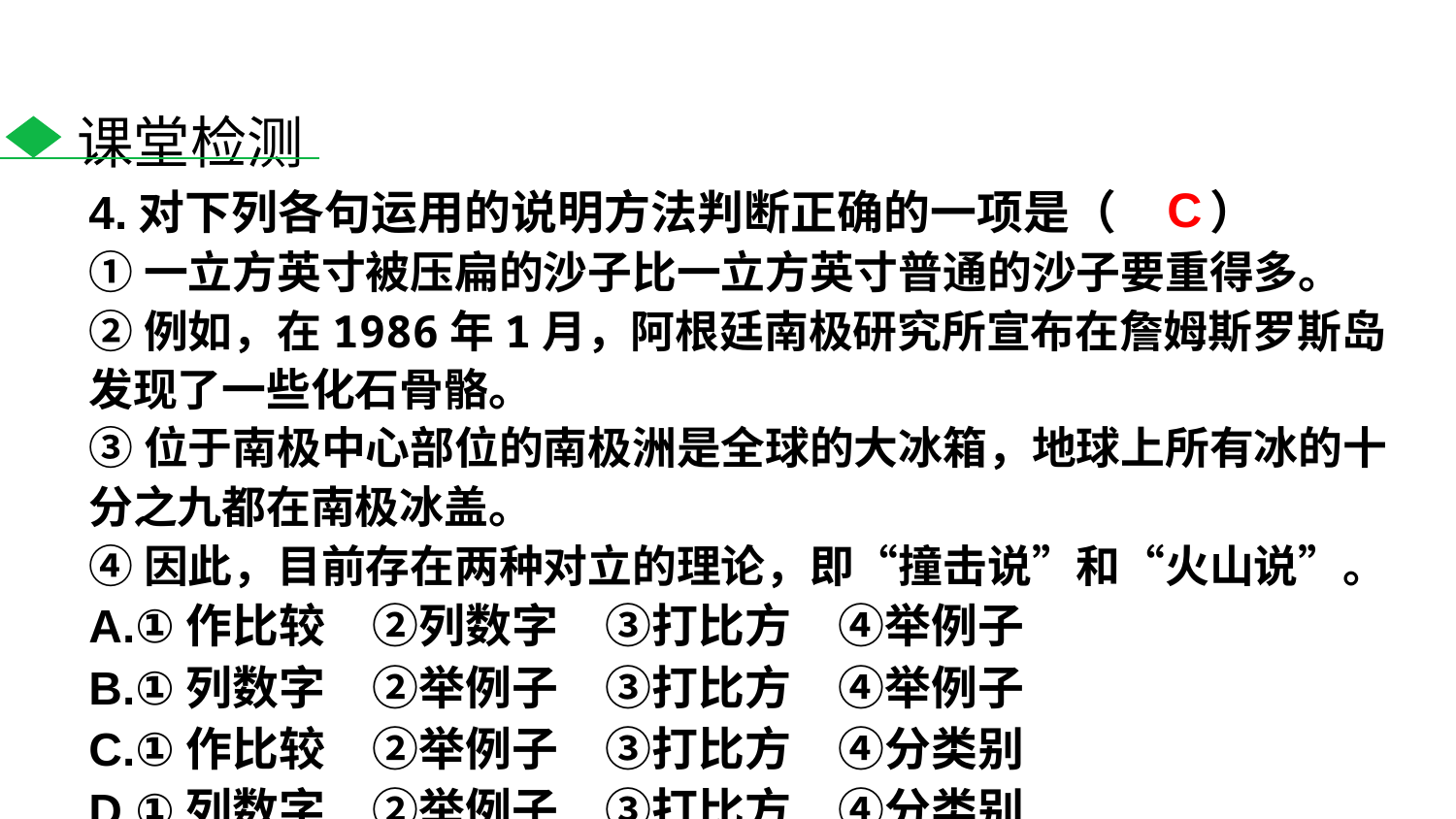

课堂检测

C
4.对下列各句运用的说明方法判断正确的一项是（　　）
①一立方英寸被压扁的沙子比一立方英寸普通的沙子要重得多。
②例如，在1986年1月，阿根廷南极研究所宣布在詹姆斯罗斯岛发现了一些化石骨骼。
③位于南极中心部位的南极洲是全球的大冰箱，地球上所有冰的十分之九都在南极冰盖。
④因此，目前存在两种对立的理论，即“撞击说”和“火山说”。
A.①作比较　②列数字　③打比方　④举例子
B.①列数字　②举例子　③打比方　④举例子
C.①作比较　②举例子　③打比方　④分类别
D.①列数字　②举例子　③打比方　④分类别